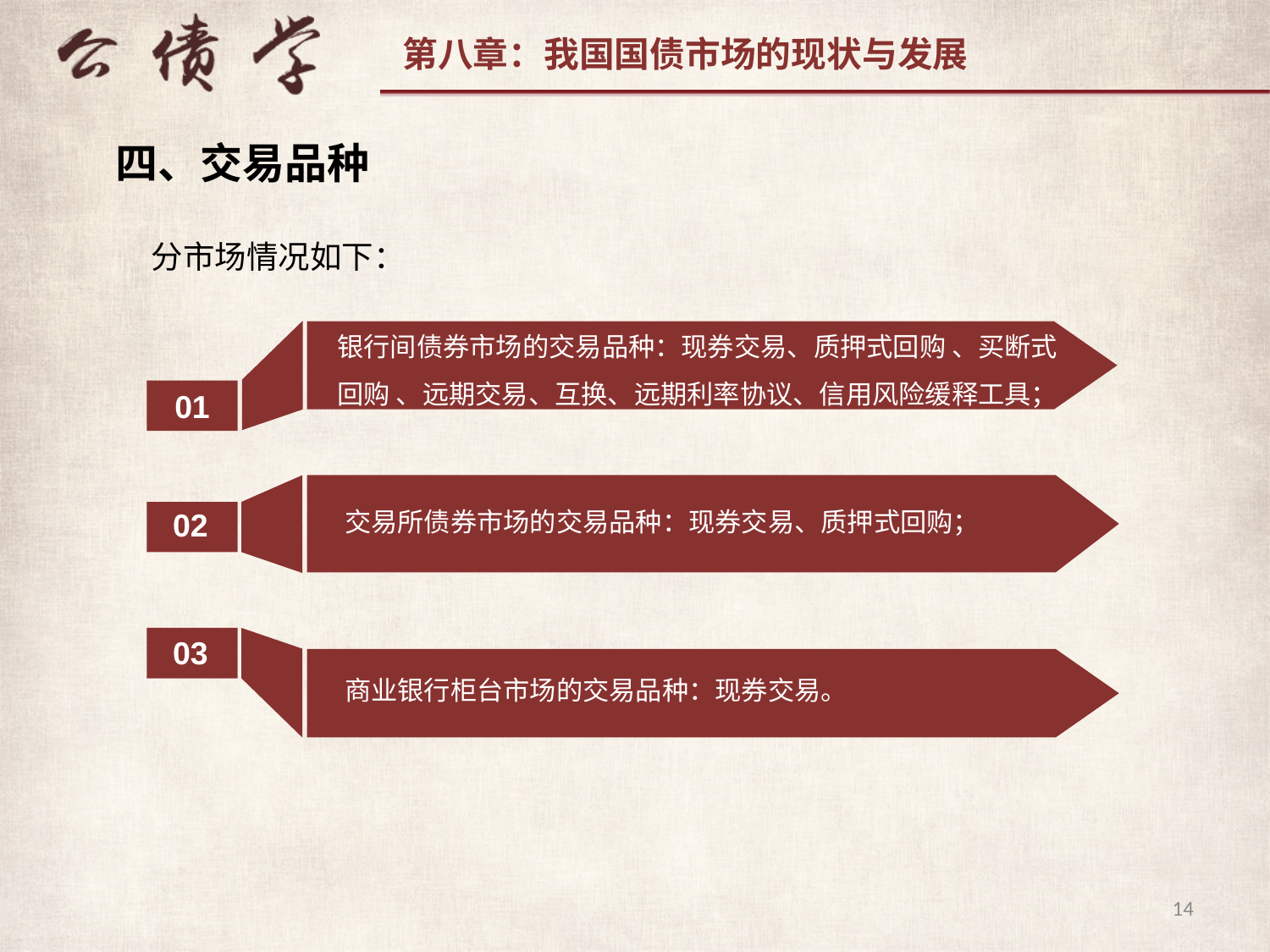

四、交易品种
分市场情况如下：
银行间债券市场的交易品种：现券交易、质押式回购 、买断式
回购 、远期交易、互换、远期利率协议、信用风险缓释工具；

01

交易所债券市场的交易品种：现券交易、质押式回购；
02

03

商业银行柜台市场的交易品种：现券交易。
14